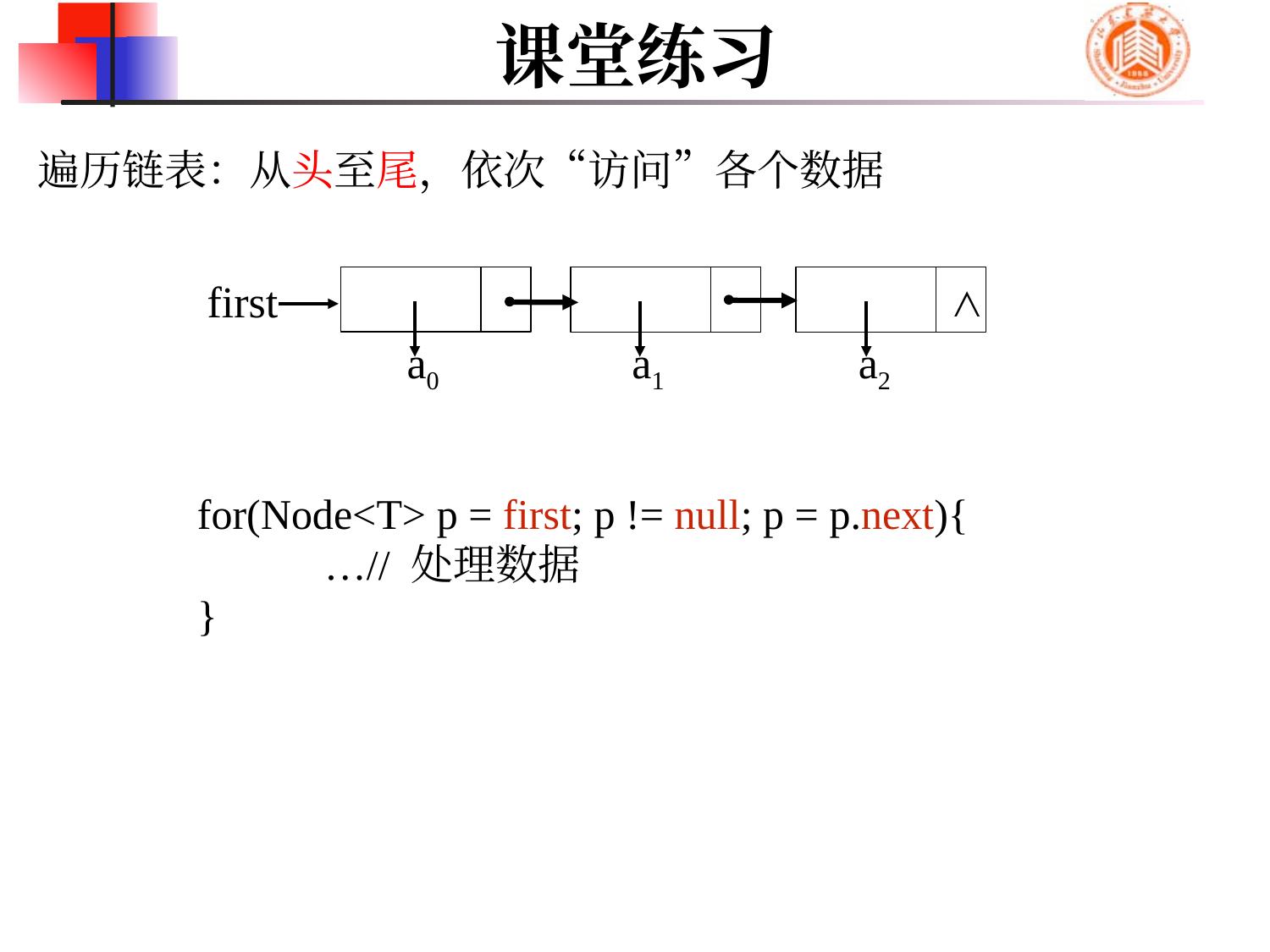

# 课堂练习
遍历链表：从头至尾，依次“访问”各个数据
first
∧

a0

a1

a2
for(Node<T> p = first; p != null; p = p.next){
	…// 处理数据
}